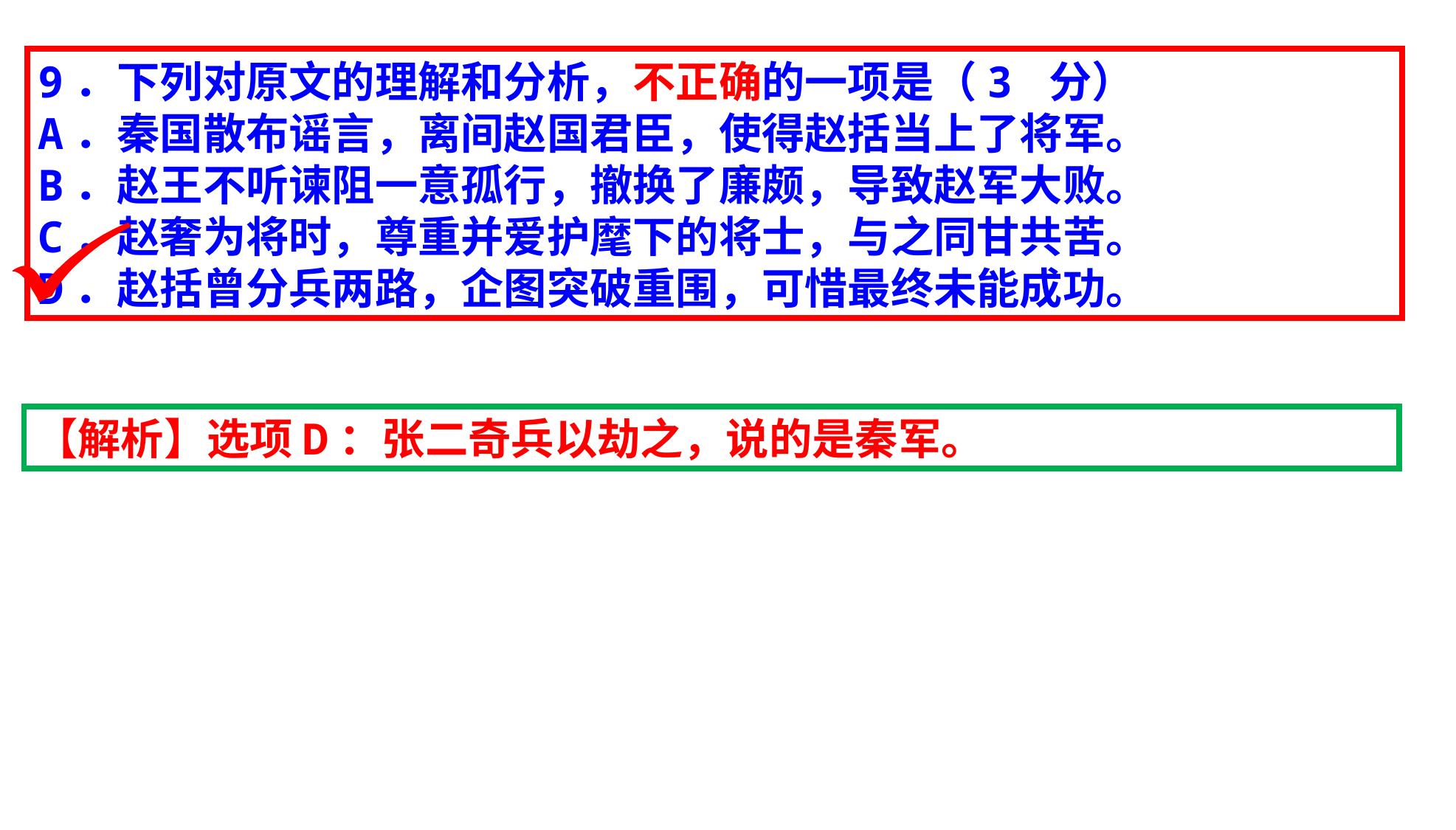

9．下列对原文的理解和分析，不正确的一项是（3 分）
A．秦国散布谣言，离间赵国君臣，使得赵括当上了将军。
B．赵王不听谏阻一意孤行，撤换了廉颇，导致赵军大败。
C．赵奢为将时，尊重并爱护麾下的将士，与之同甘共苦。
D．赵括曾分兵两路，企图突破重围，可惜最终未能成功。

【解析】选项D：张二奇兵以劫之，说的是秦军。